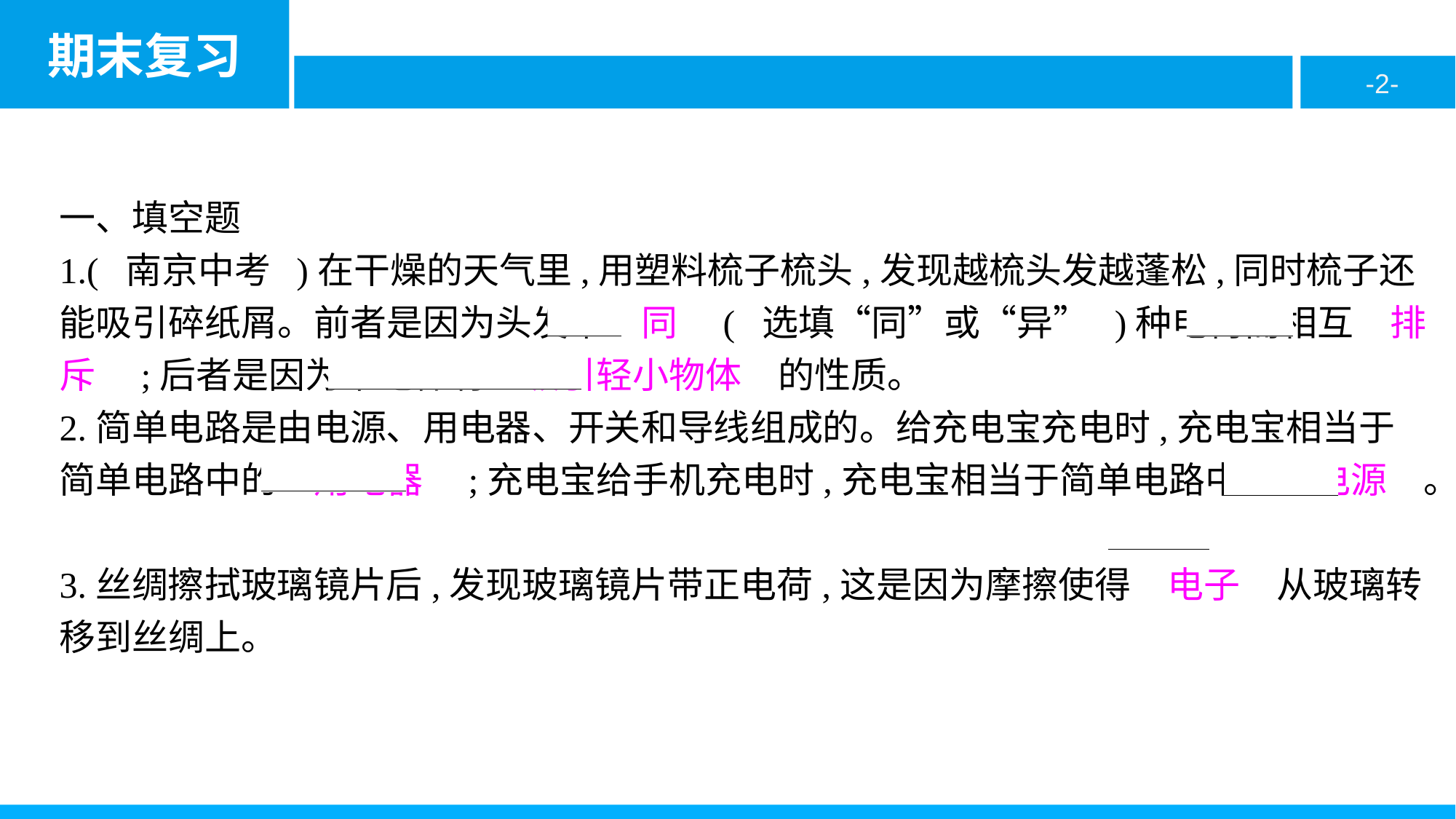

一、填空题
1.(  南京中考  )在干燥的天气里,用塑料梳子梳头,发现越梳头发越蓬松,同时梳子还能吸引碎纸屑。前者是因为头发带　同　(  选填“同”或“异”  )种电荷而相互　排斥　;后者是因为带电体有　吸引轻小物体　的性质。
2.简单电路是由电源、用电器、开关和导线组成的。给充电宝充电时,充电宝相当于简单电路中的　用电器　;充电宝给手机充电时,充电宝相当于简单电路中的　电源　。
3.丝绸擦拭玻璃镜片后,发现玻璃镜片带正电荷,这是因为摩擦使得　电子　从玻璃转移到丝绸上。